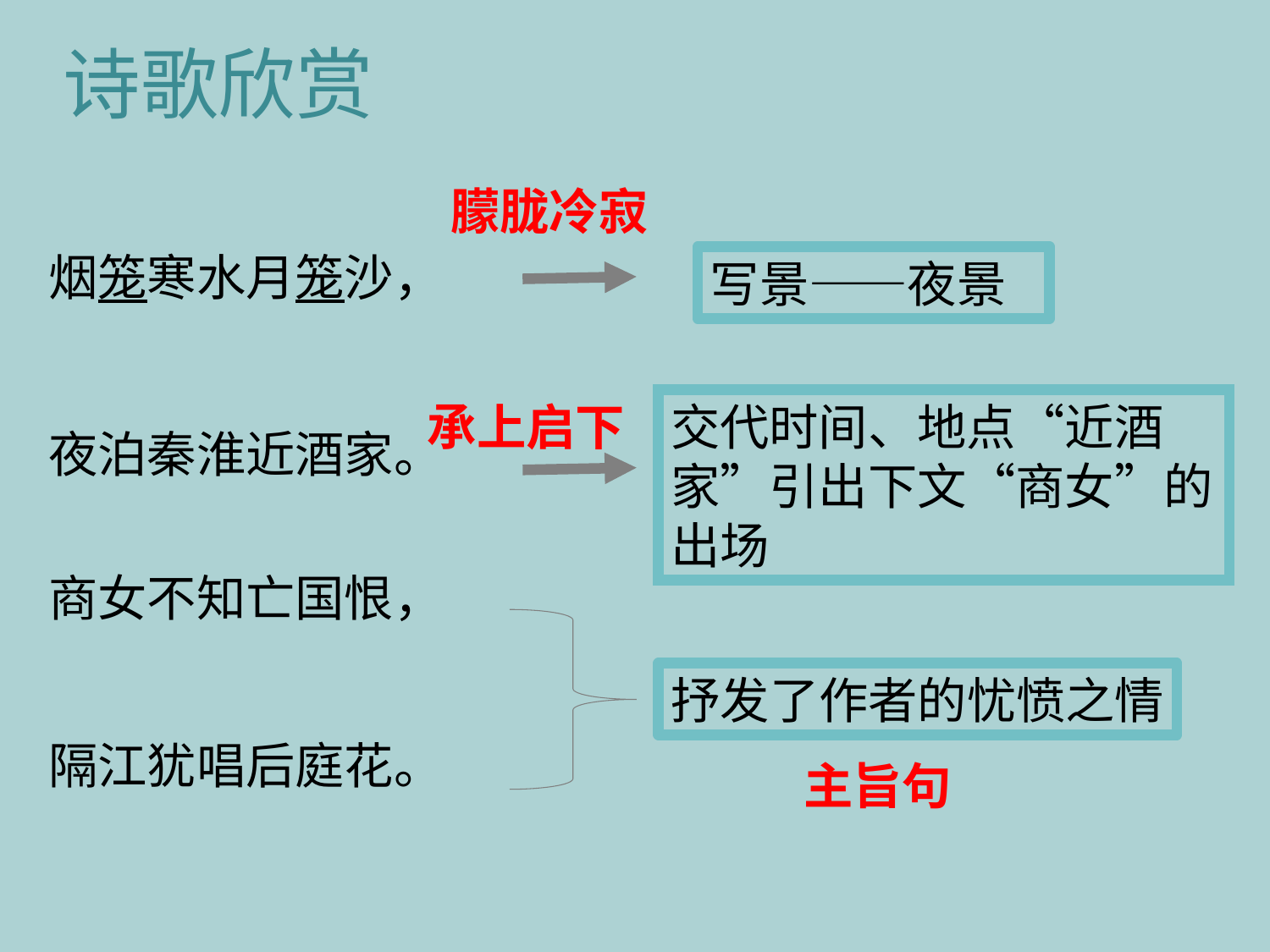

诗歌欣赏
朦胧冷寂
烟笼寒水月笼沙，

夜泊秦淮近酒家。

商女不知亡国恨，

隔江犹唱后庭花。

写景——夜景

交代时间、地点“近酒家”引出下文“商女”的出场
承上启下

抒发了作者的忧愤之情
主旨句